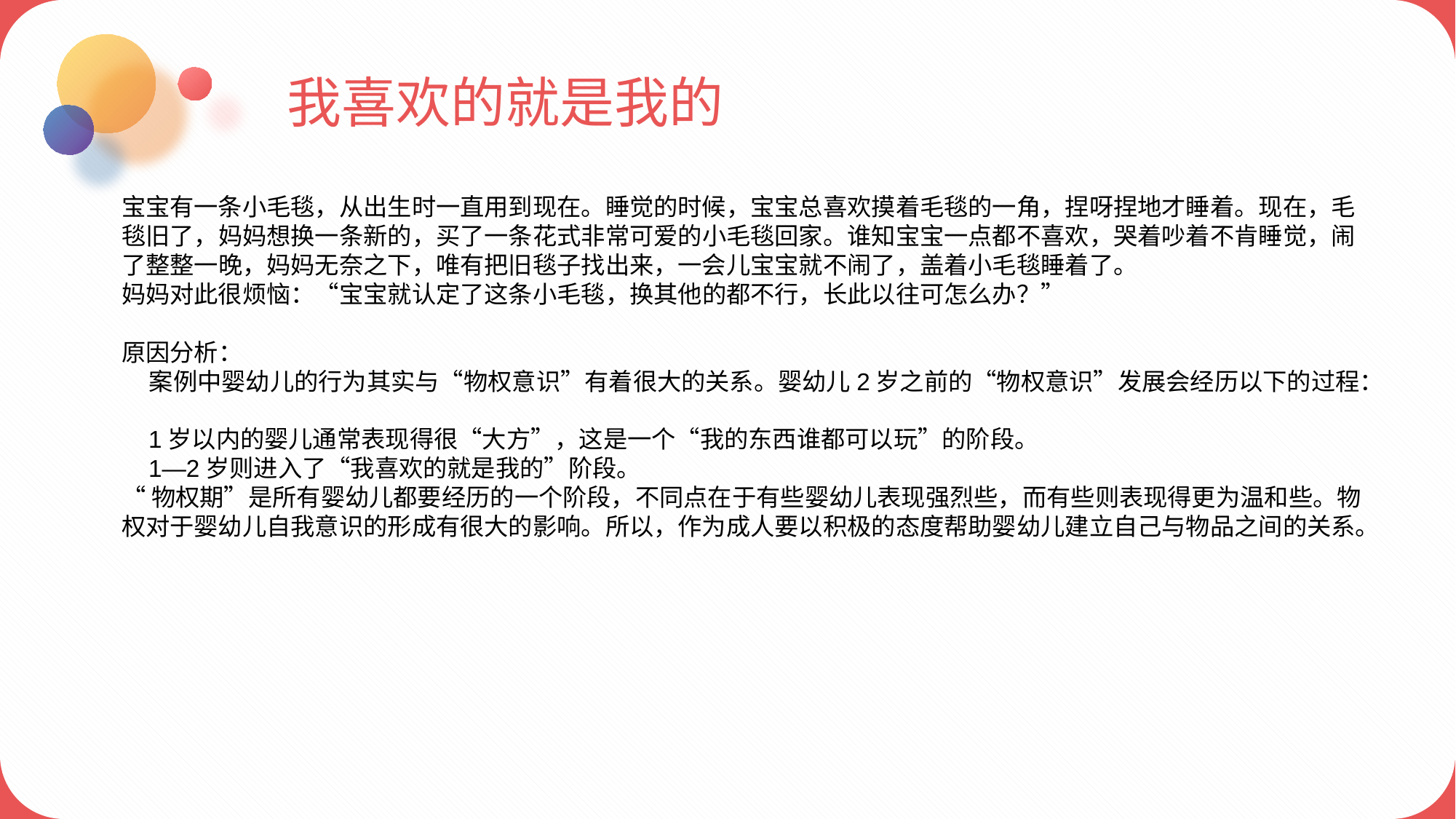

我喜欢的就是我的
宝宝有一条小毛毯，从出生时一直用到现在。睡觉的时候，宝宝总喜欢摸着毛毯的一角，捏呀捏地才睡着。现在，毛毯旧了，妈妈想换一条新的，买了一条花式非常可爱的小毛毯回家。谁知宝宝一点都不喜欢，哭着吵着不肯睡觉，闹了整整一晚，妈妈无奈之下，唯有把旧毯子找出来，一会儿宝宝就不闹了，盖着小毛毯睡着了。
妈妈对此很烦恼：“宝宝就认定了这条小毛毯，换其他的都不行，长此以往可怎么办？”

原因分析：
    案例中婴幼儿的行为其实与“物权意识”有着很大的关系。婴幼儿2岁之前的“物权意识”发展会经历以下的过程：
    1岁以内的婴儿通常表现得很“大方”，这是一个“我的东西谁都可以玩”的阶段。
    1—2岁则进入了“我喜欢的就是我的”阶段。
“物权期”是所有婴幼儿都要经历的一个阶段，不同点在于有些婴幼儿表现强烈些，而有些则表现得更为温和些。物权对于婴幼儿自我意识的形成有很大的影响。所以，作为成人要以积极的态度帮助婴幼儿建立自己与物品之间的关系。